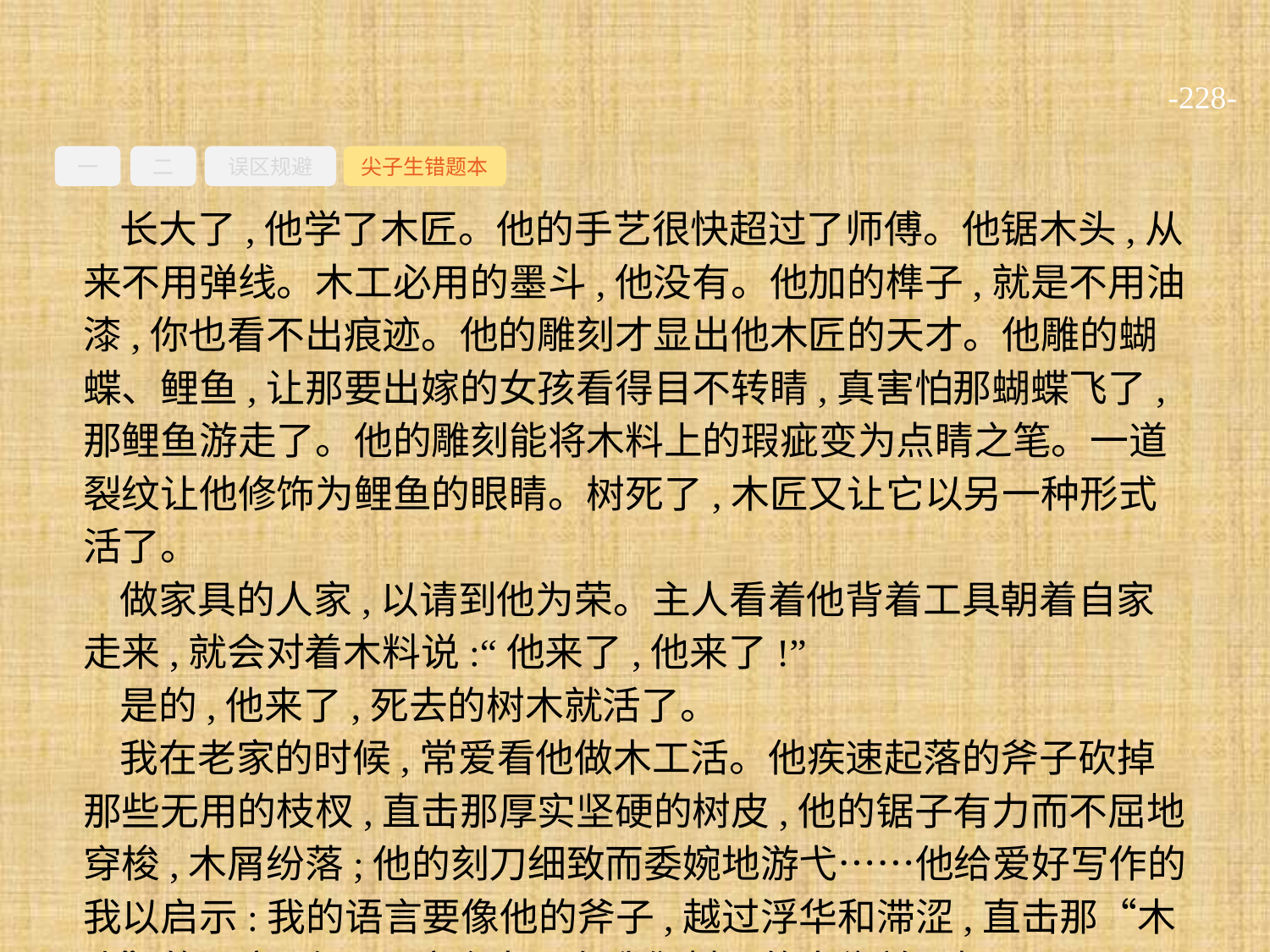

-228-
一
二
误区规避
尖子生错题本
长大了,他学了木匠。他的手艺很快超过了师傅。他锯木头,从来不用弹线。木工必用的墨斗,他没有。他加的榫子,就是不用油漆,你也看不出痕迹。他的雕刻才显出他木匠的天才。他雕的蝴蝶、鲤鱼,让那要出嫁的女孩看得目不转睛,真害怕那蝴蝶飞了,那鲤鱼游走了。他的雕刻能将木料上的瑕疵变为点睛之笔。一道裂纹让他修饰为鲤鱼的眼睛。树死了,木匠又让它以另一种形式活了。
做家具的人家,以请到他为荣。主人看着他背着工具朝着自家走来,就会对着木料说:“他来了,他来了!”
是的,他来了,死去的树木就活了。
我在老家的时候,常爱看他做木工活。他疾速起落的斧子砍掉那些无用的枝杈,直击那厚实坚硬的树皮,他的锯子有力而不屈地穿梭,木屑纷落;他的刻刀细致而委婉地游弋……他给爱好写作的我以启示:我的语言要像他的斧子,越过浮华和滞涩,直击那“木头”的要害;但是,这个木匠在我们村里的人缘并不好。